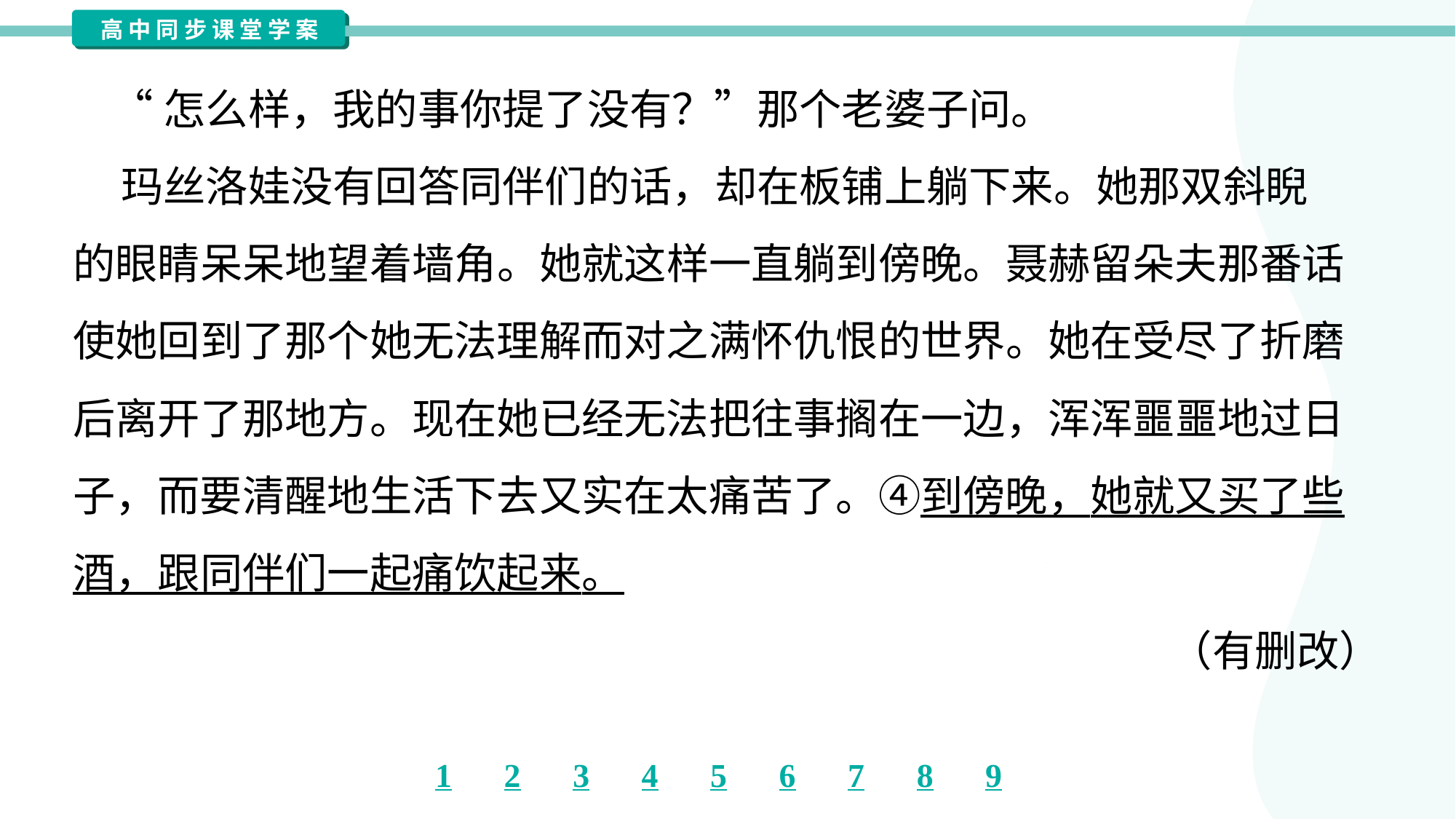

“怎么样，我的事你提了没有？”那个老婆子问。
    玛丝洛娃没有回答同伴们的话，却在板铺上躺下来。她那双斜睨
的眼睛呆呆地望着墙角。她就这样一直躺到傍晚。聂赫留朵夫那番话
使她回到了那个她无法理解而对之满怀仇恨的世界。她在受尽了折磨
后离开了那地方。现在她已经无法把往事搁在一边，浑浑噩噩地过日
子，而要清醒地生活下去又实在太痛苦了。④到傍晚，她就又买了些
酒，跟同伴们一起痛饮起来。
（有删改）